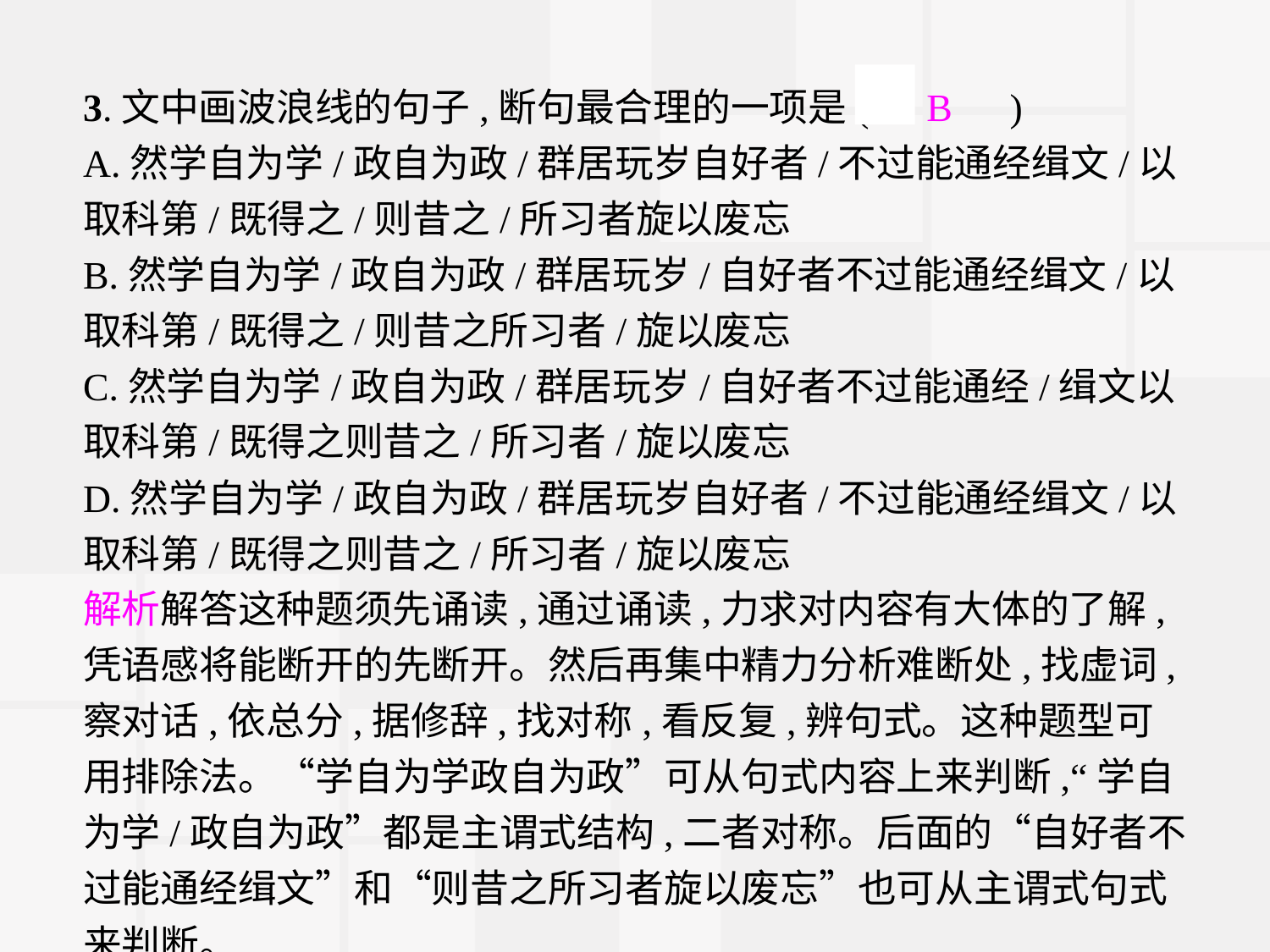

3.文中画波浪线的句子,断句最合理的一项是(　B　)
A.然学自为学/政自为政/群居玩岁自好者/不过能通经缉文/以取科第/既得之/则昔之/所习者旋以废忘
B.然学自为学/政自为政/群居玩岁/自好者不过能通经缉文/以取科第/既得之/则昔之所习者/旋以废忘
C.然学自为学/政自为政/群居玩岁/自好者不过能通经/缉文以取科第/既得之则昔之/所习者/旋以废忘
D.然学自为学/政自为政/群居玩岁自好者/不过能通经缉文/以取科第/既得之则昔之/所习者/旋以废忘
解析解答这种题须先诵读,通过诵读,力求对内容有大体的了解,凭语感将能断开的先断开。然后再集中精力分析难断处,找虚词,察对话,依总分,据修辞,找对称,看反复,辨句式。这种题型可用排除法。“学自为学政自为政”可从句式内容上来判断,“学自为学/政自为政”都是主谓式结构,二者对称。后面的“自好者不过能通经缉文”和“则昔之所习者旋以废忘”也可从主谓式句式来判断。